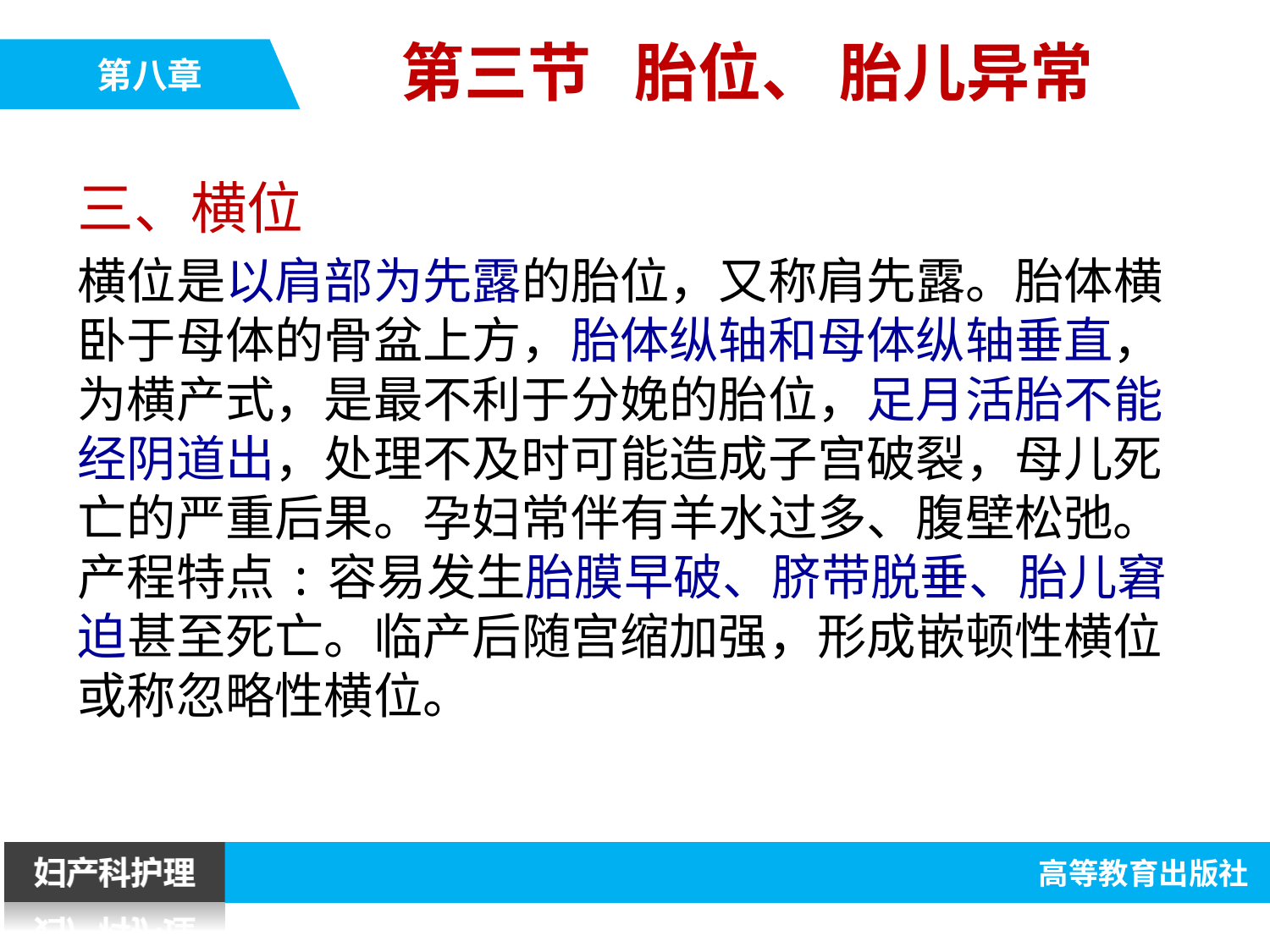

第三节   胎位、 胎儿异常
三、横位
横位是以肩部为先露的胎位，又称肩先露。胎体横卧于母体的骨盆上方，胎体纵轴和母体纵轴垂直，为横产式，是最不利于分娩的胎位，足月活胎不能经阴道出，处理不及时可能造成子宫破裂，母儿死亡的严重后果。孕妇常伴有羊水过多、腹壁松弛。产程特点:容易发生胎膜早破、脐带脱垂、胎儿窘迫甚至死亡。临产后随宫缩加强，形成嵌顿性横位或称忽略性横位。